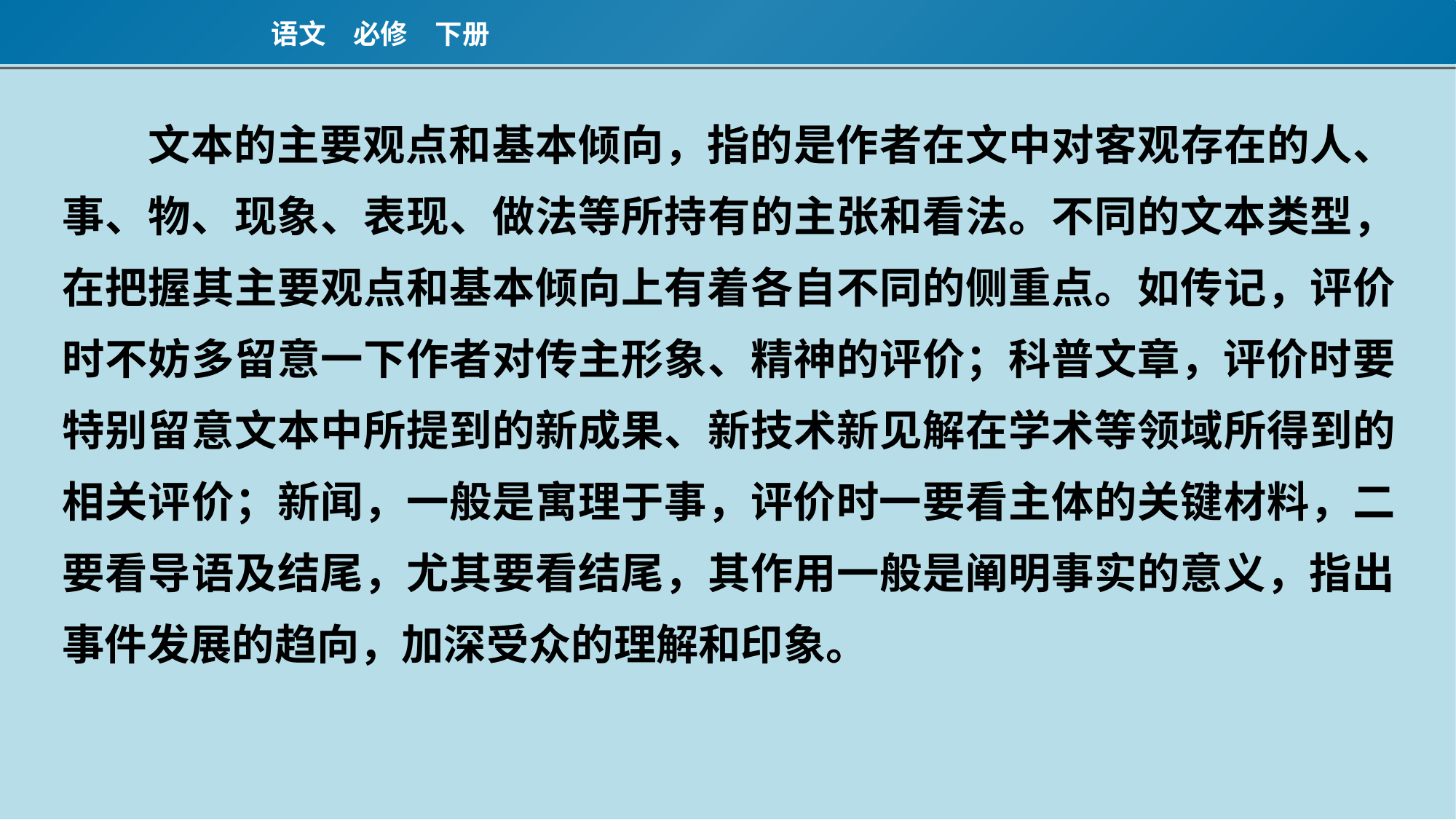

文本的主要观点和基本倾向，指的是作者在文中对客观存在的人、事、物、现象、表现、做法等所持有的主张和看法。不同的文本类型，在把握其主要观点和基本倾向上有着各自不同的侧重点。如传记，评价时不妨多留意一下作者对传主形象、精神的评价；科普文章，评价时要特别留意文本中所提到的新成果、新技术新见解在学术等领域所得到的相关评价；新闻，一般是寓理于事，评价时一要看主体的关键材料，二要看导语及结尾，尤其要看结尾，其作用一般是阐明事实的意义，指出事件发展的趋向，加深受众的理解和印象。